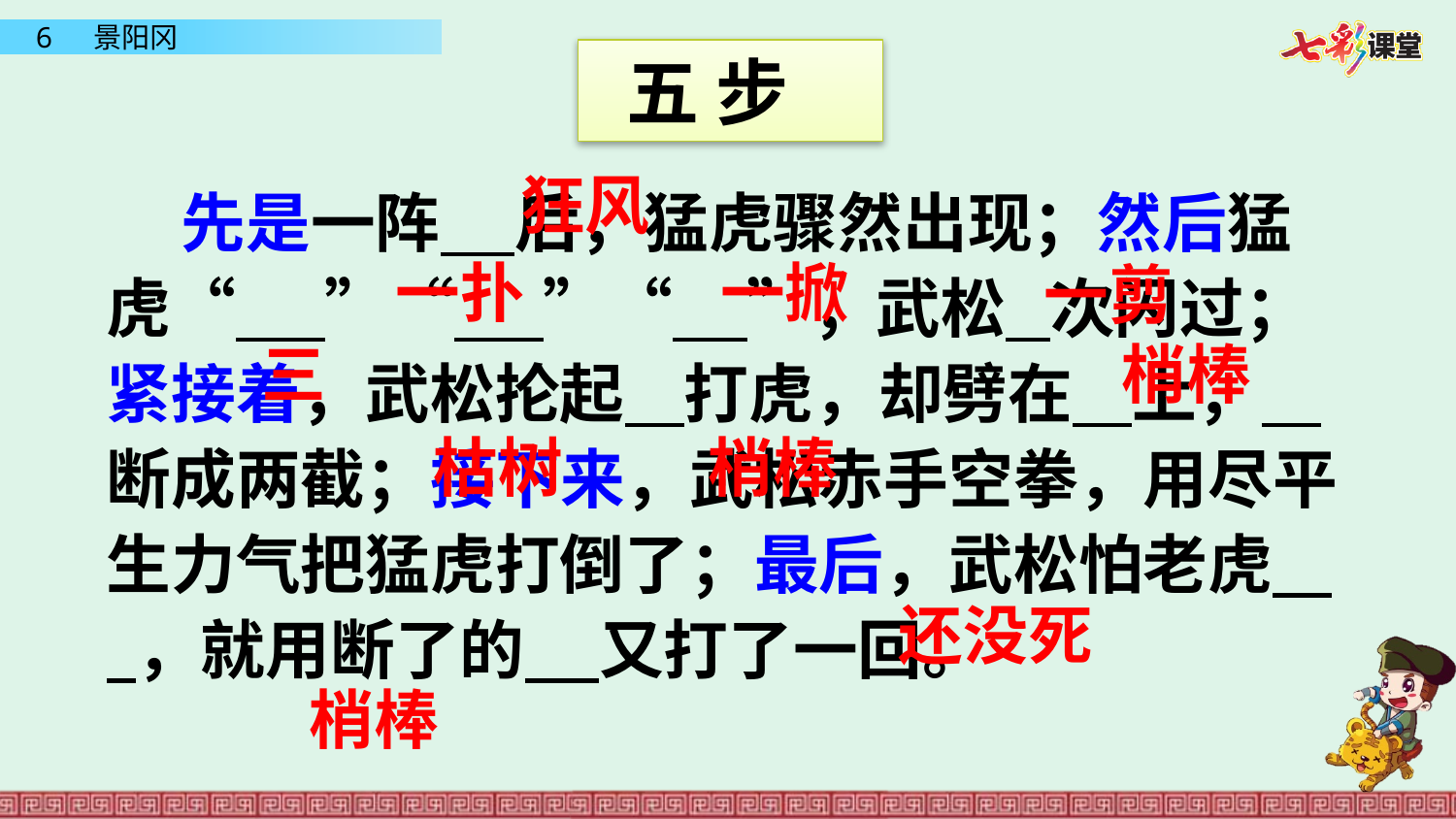

五 步
狂风
    先是一阵     后，猛虎骤然出现；然后猛虎“      ”“      ”“     ”，武松   次闪过；紧接着，武松抡起    打虎，却劈在    上，     断成两截；接下来，武松赤手空拳，用尽平生力气把猛虎打倒了；最后，武松怕老虎       ，就用断了的     又打了一回。
一扑
一掀
一剪
三
梢棒
枯树
梢棒
还没死
梢棒